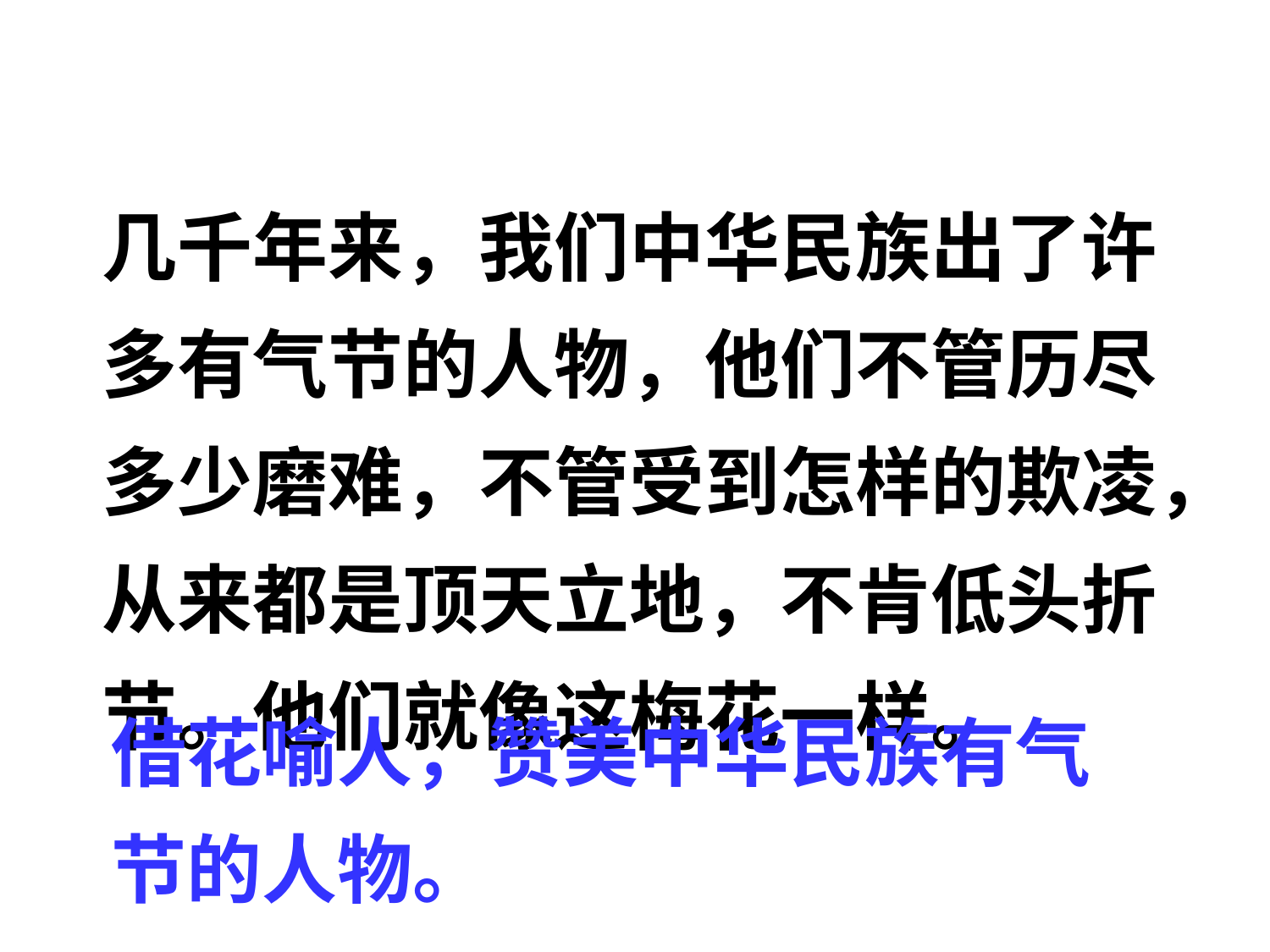

几千年来，我们中华民族出了许多有气节的人物，他们不管历尽多少磨难，不管受到怎样的欺凌，从来都是顶天立地，不肯低头折节。他们就像这梅花一样。
借花喻人，赞美中华民族有气节的人物。